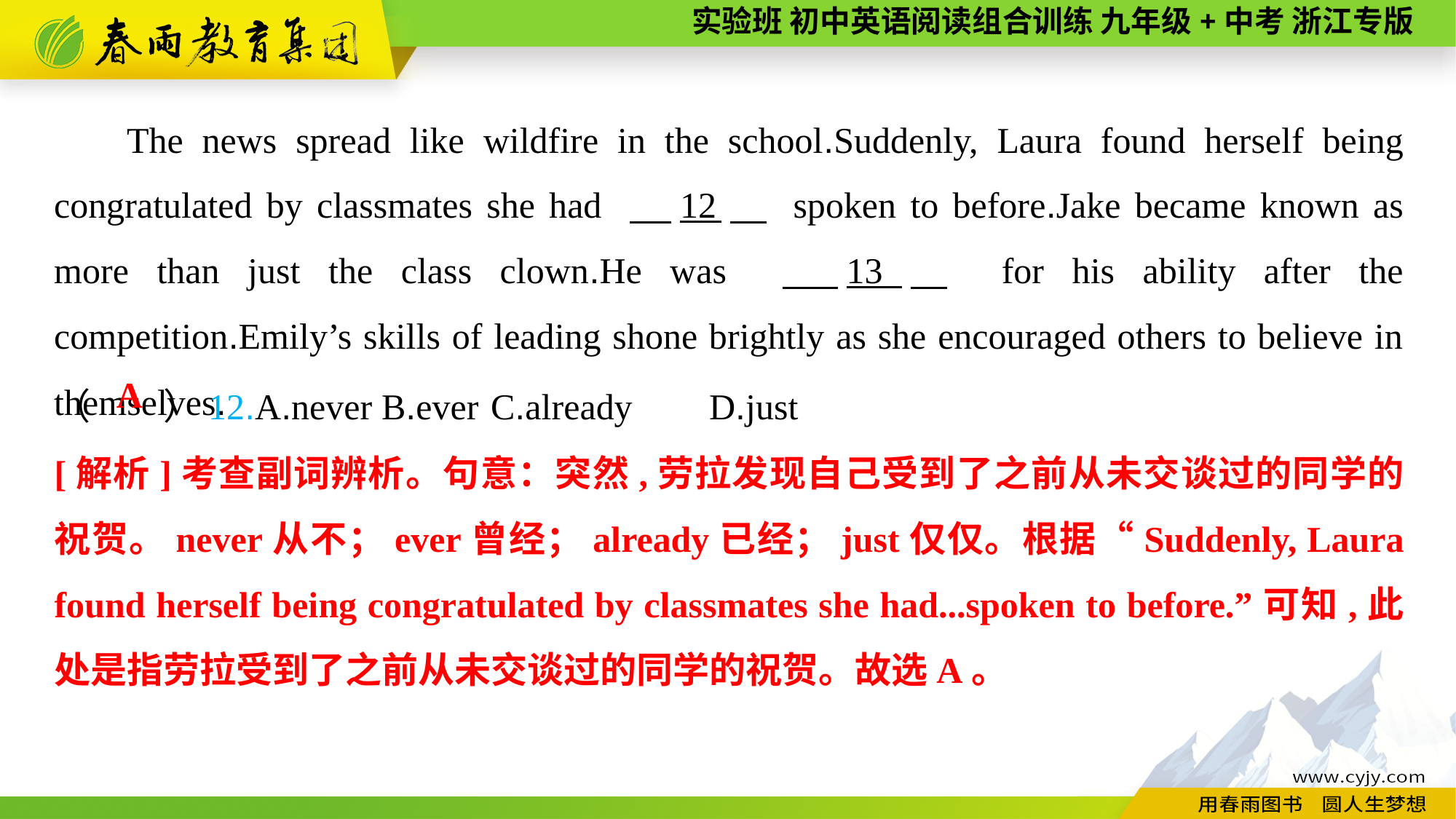

The news spread like wildfire in the school.Suddenly, Laura found herself being congratulated by classmates she had 　12　 spoken to before.Jake became known as more than just the class clown.He was 　13　 for his ability after the competition.Emily’s skills of leading shone brightly as she encouraged others to believe in themselves.
（　　）12.A.never	B.ever	C.already	D.just
A
[解析]考查副词辨析。句意：突然,劳拉发现自己受到了之前从未交谈过的同学的祝贺。never从不；ever曾经；already已经；just仅仅。根据“Suddenly, Laura found herself being congratulated by classmates she had...spoken to before.”可知,此处是指劳拉受到了之前从未交谈过的同学的祝贺。故选A。